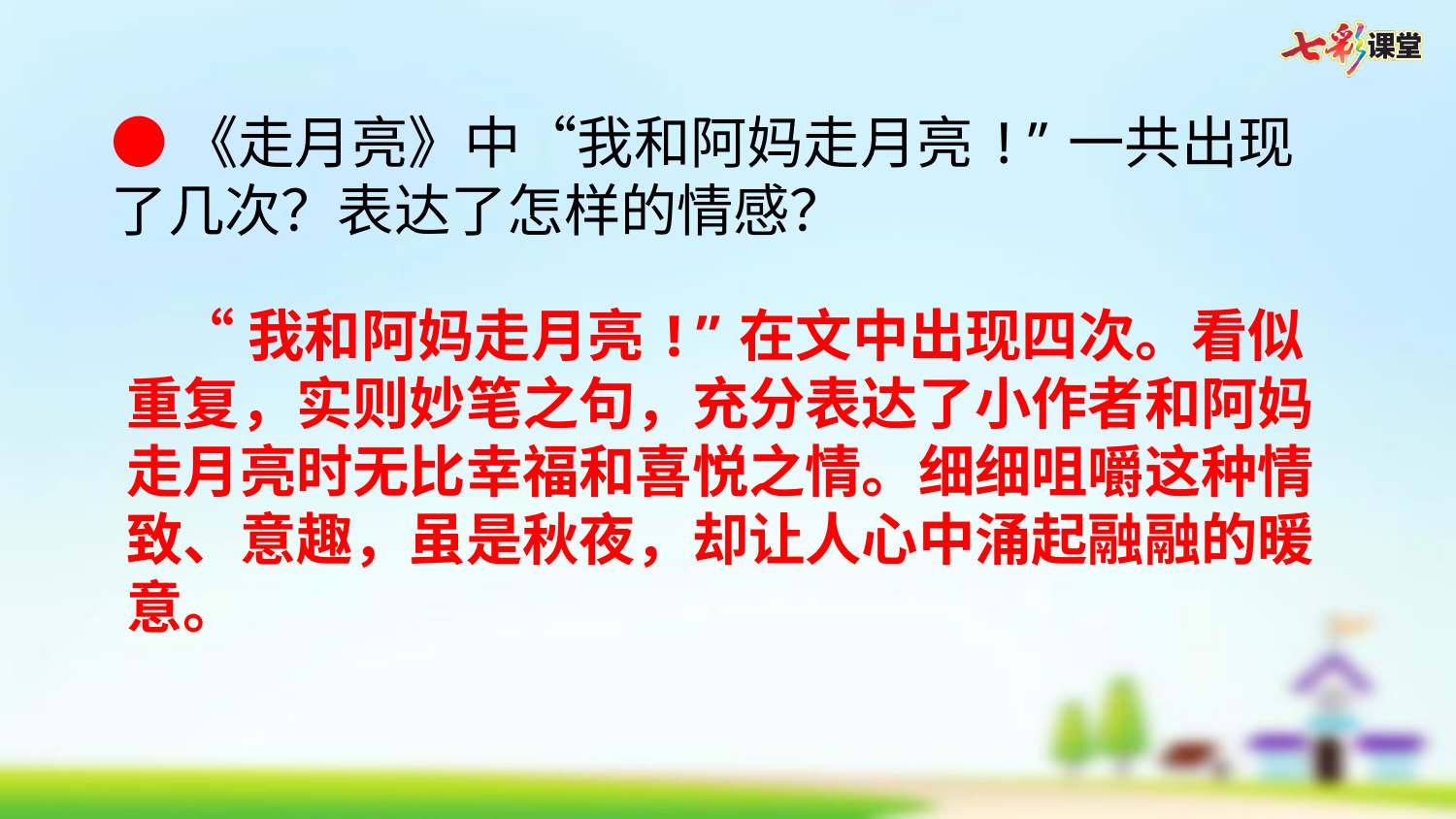

●《走月亮》中“我和阿妈走月亮!”一共出现了几次？表达了怎样的情感？
    “我和阿妈走月亮!”在文中出现四次。看似重复，实则妙笔之句，充分表达了小作者和阿妈走月亮时无比幸福和喜悦之情。细细咀嚼这种情致、意趣，虽是秋夜，却让人心中涌起融融的暖意。